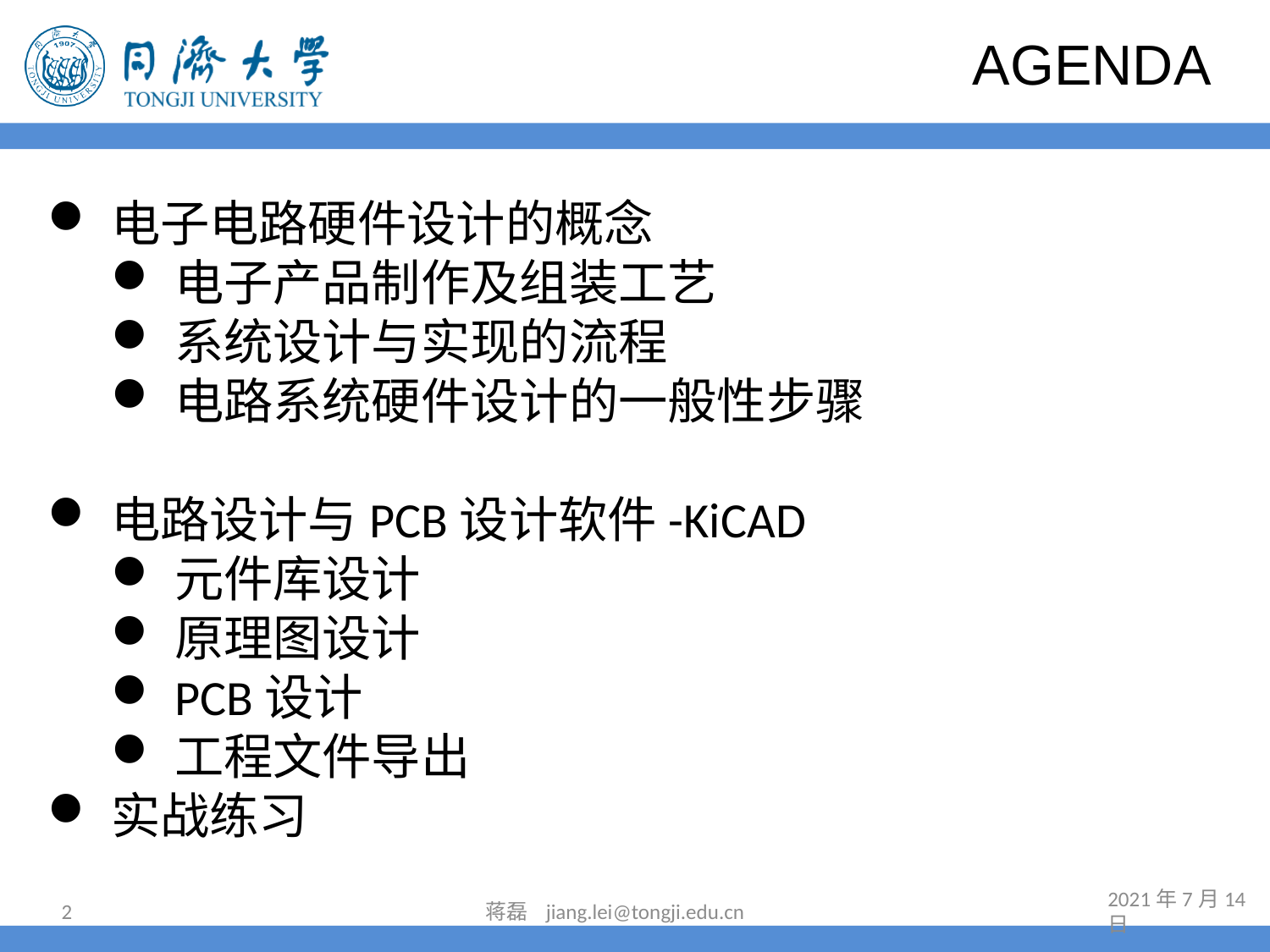

# AGENDA
电子电路硬件设计的概念
电子产品制作及组装工艺
系统设计与实现的流程
电路系统硬件设计的一般性步骤

电路设计与PCB设计软件-KiCAD
元件库设计
原理图设计
PCB设计
工程文件导出
实战练习
2
蒋磊  jiang.lei@tongji.edu.cn
2021年7月14日